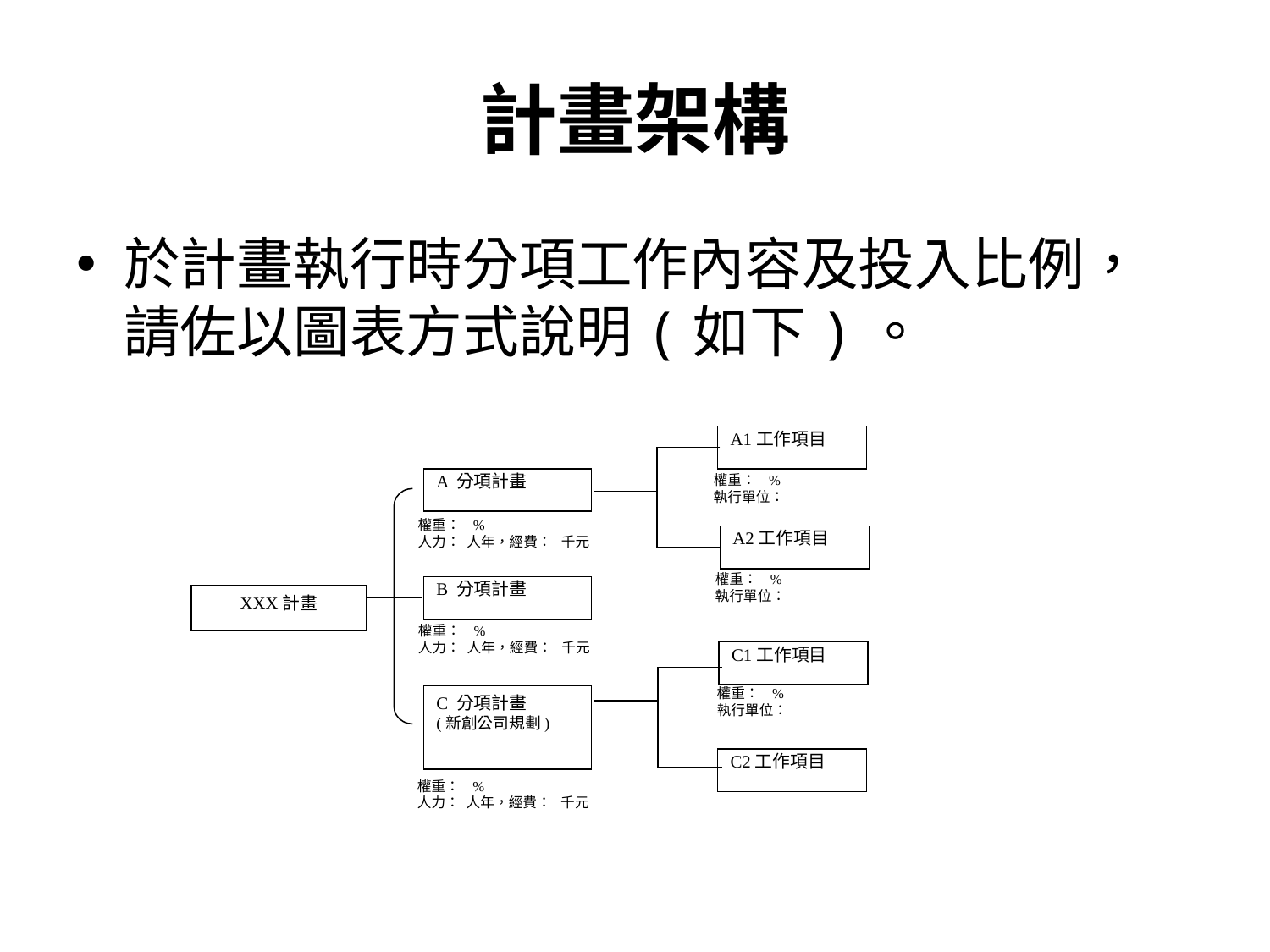

# 計畫架構
於計畫執行時分項工作內容及投入比例，請佐以圖表方式說明(如下)。

A1工作項目
權重：   %
執行單位：
A 分項計畫

權重：   %
人力：  人年，經費：   千元
A2工作項目
權重：   %
執行單位：
B 分項計畫
權重：   %
人力：  人年，經費：   千元
C1工作項目
權重：   %
執行單位：
C 分項計畫
(新創公司規劃)
C2工作項目
權重：   %
人力：  人年，經費：   千元
XXX計畫